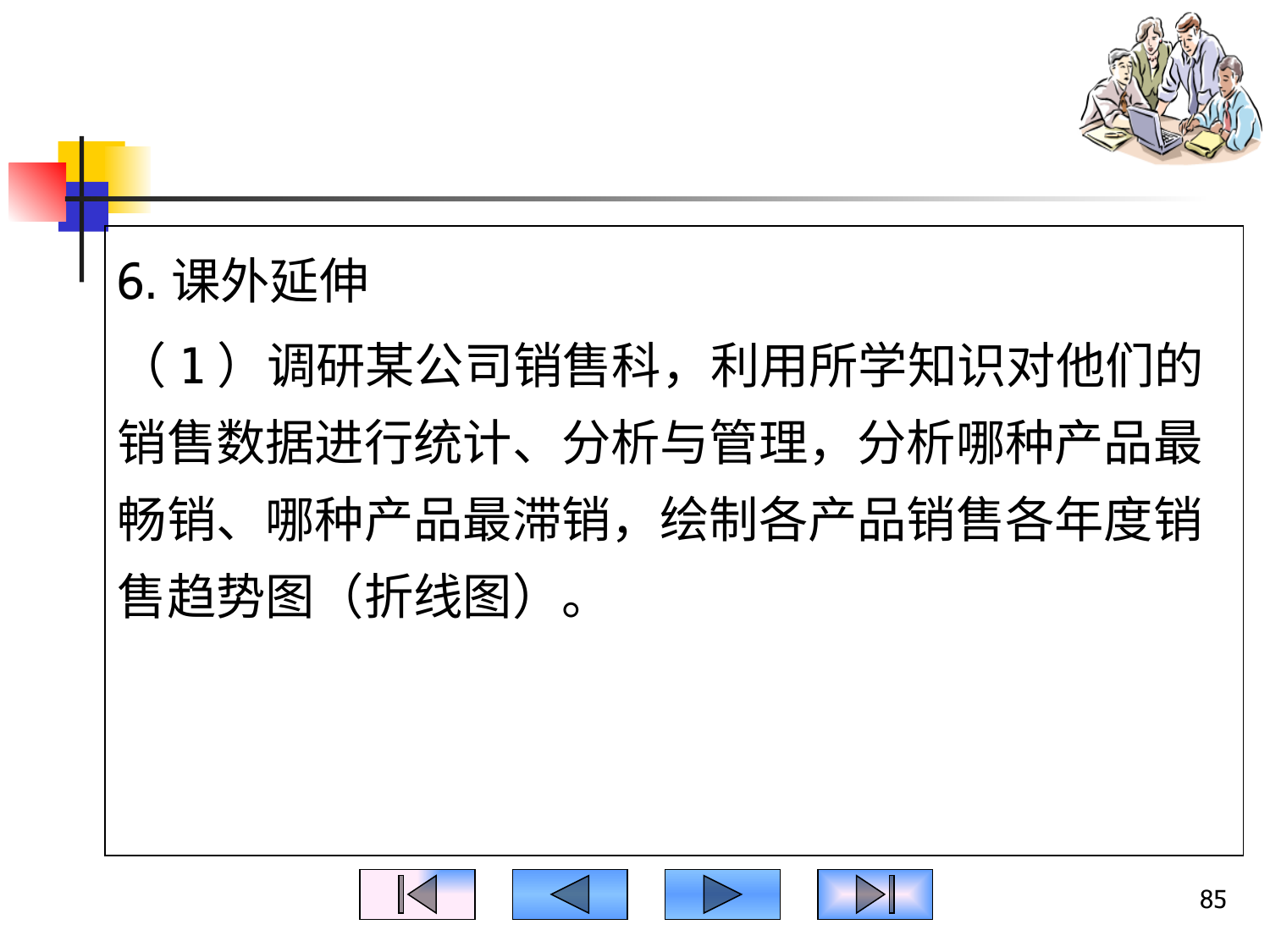

#
6.课外延伸
（1）调研某公司销售科，利用所学知识对他们的销售数据进行统计、分析与管理，分析哪种产品最畅销、哪种产品最滞销，绘制各产品销售各年度销售趋势图（折线图）。
85